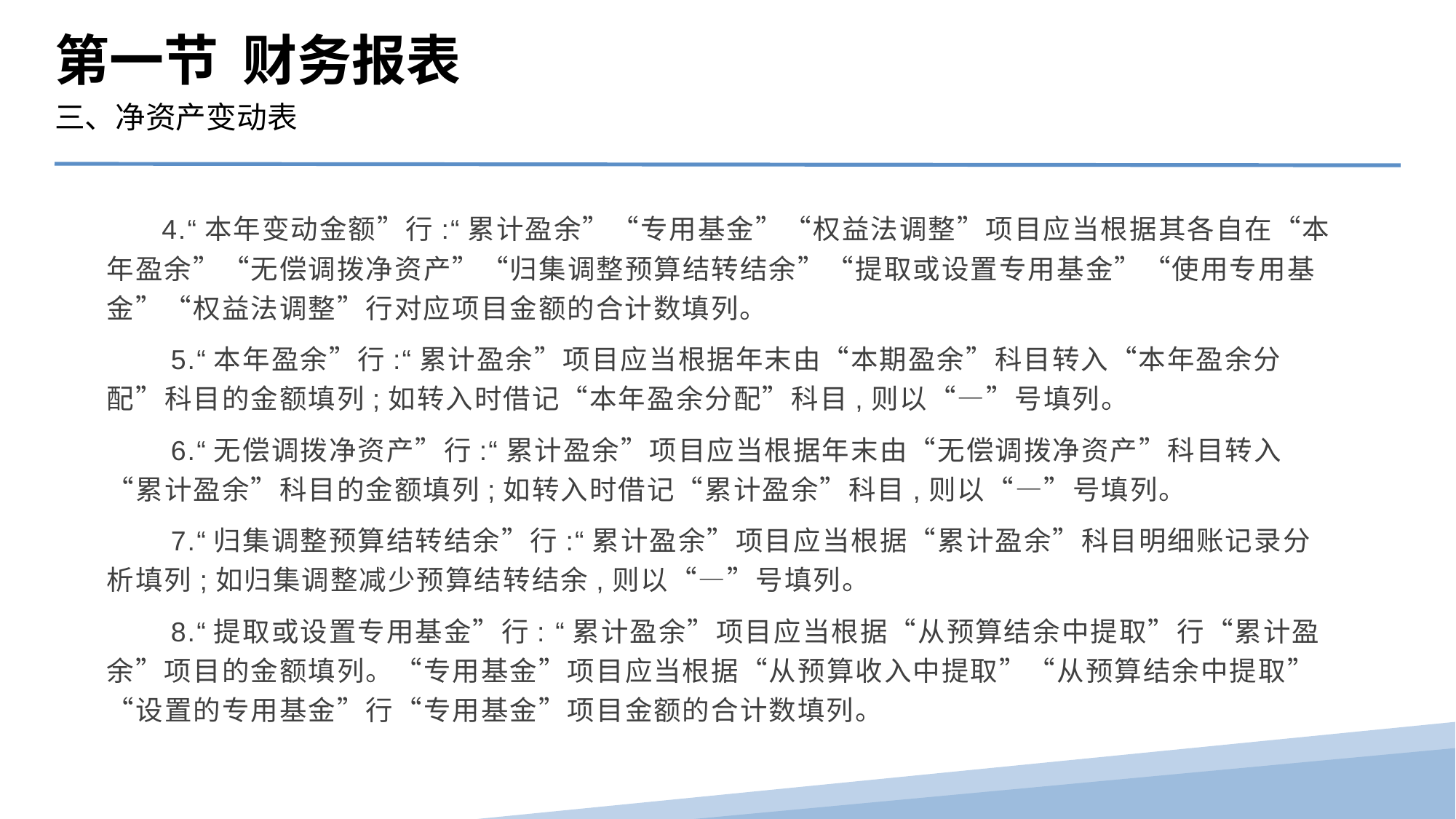

第一节  财务报表
三、净资产变动表
      4.“本年变动金额”行:“累计盈余”“专用基金”“权益法调整”项目应当根据其各自在“本年盈余”“无偿调拨净资产”“归集调整预算结转结余”“提取或设置专用基金”“使用专用基金”“权益法调整”行对应项目金额的合计数填列。
　　5.“本年盈余”行:“累计盈余”项目应当根据年末由“本期盈余”科目转入“本年盈余分配”科目的金额填列;如转入时借记“本年盈余分配”科目,则以“—”号填列。
　　6.“无偿调拨净资产”行:“累计盈余”项目应当根据年末由“无偿调拨净资产”科目转入“累计盈余”科目的金额填列;如转入时借记“累计盈余”科目,则以“—”号填列。
　　7.“归集调整预算结转结余”行:“累计盈余”项目应当根据“累计盈余”科目明细账记录分析填列;如归集调整减少预算结转结余,则以“—”号填列。
　　8.“提取或设置专用基金”行: “累计盈余”项目应当根据“从预算结余中提取”行“累计盈余”项目的金额填列。“专用基金”项目应当根据“从预算收入中提取”“从预算结余中提取”“设置的专用基金”行“专用基金”项目金额的合计数填列。